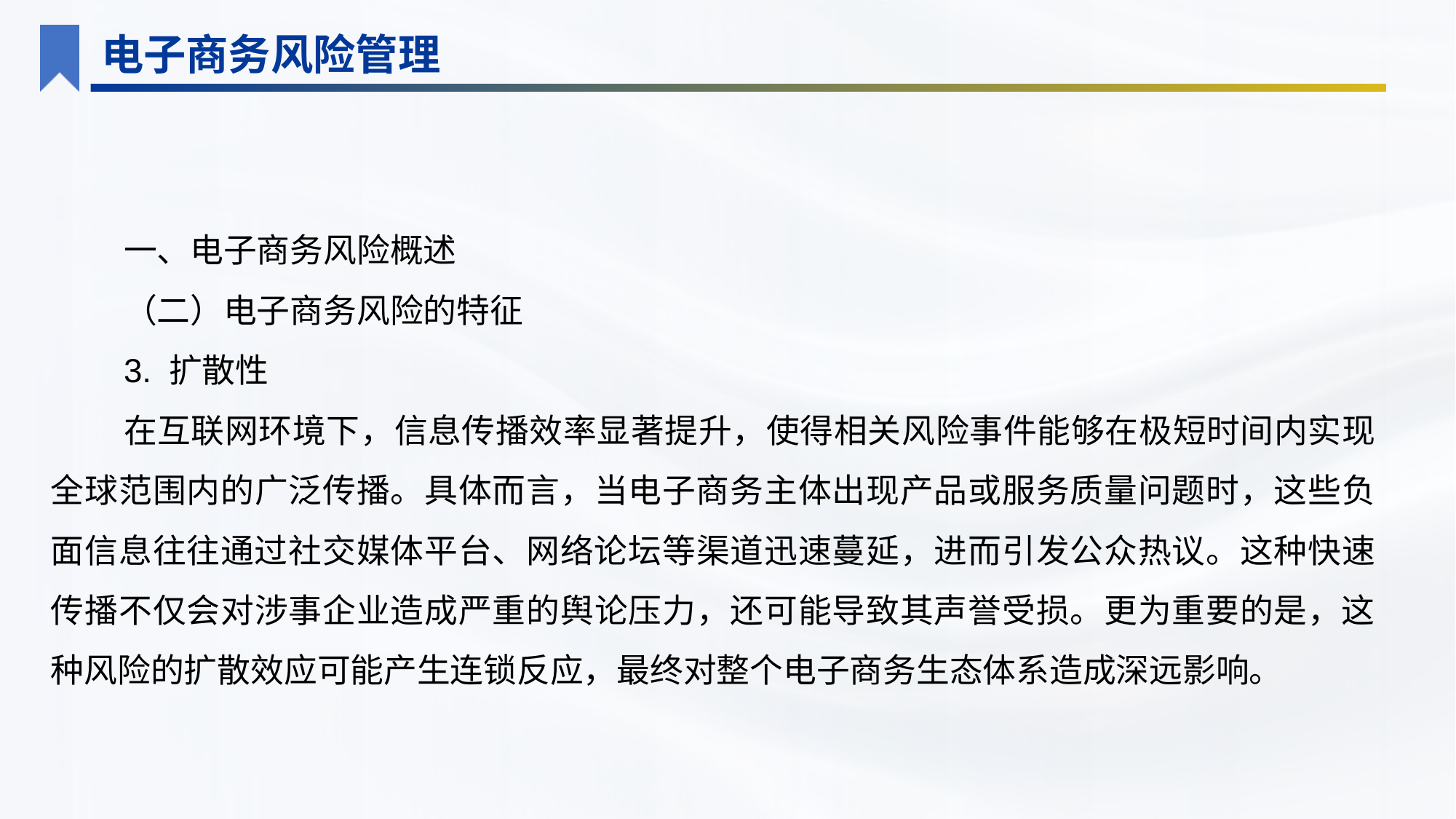

电子商务风险管理
一、电子商务风险概述
（二）电子商务风险的特征
3. 扩散性
在互联网环境下，信息传播效率显著提升，使得相关风险事件能够在极短时间内实现全球范围内的广泛传播。具体而言，当电子商务主体出现产品或服务质量问题时，这些负面信息往往通过社交媒体平台、网络论坛等渠道迅速蔓延，进而引发公众热议。这种快速传播不仅会对涉事企业造成严重的舆论压力，还可能导致其声誉受损。更为重要的是，这种风险的扩散效应可能产生连锁反应，最终对整个电子商务生态体系造成深远影响。